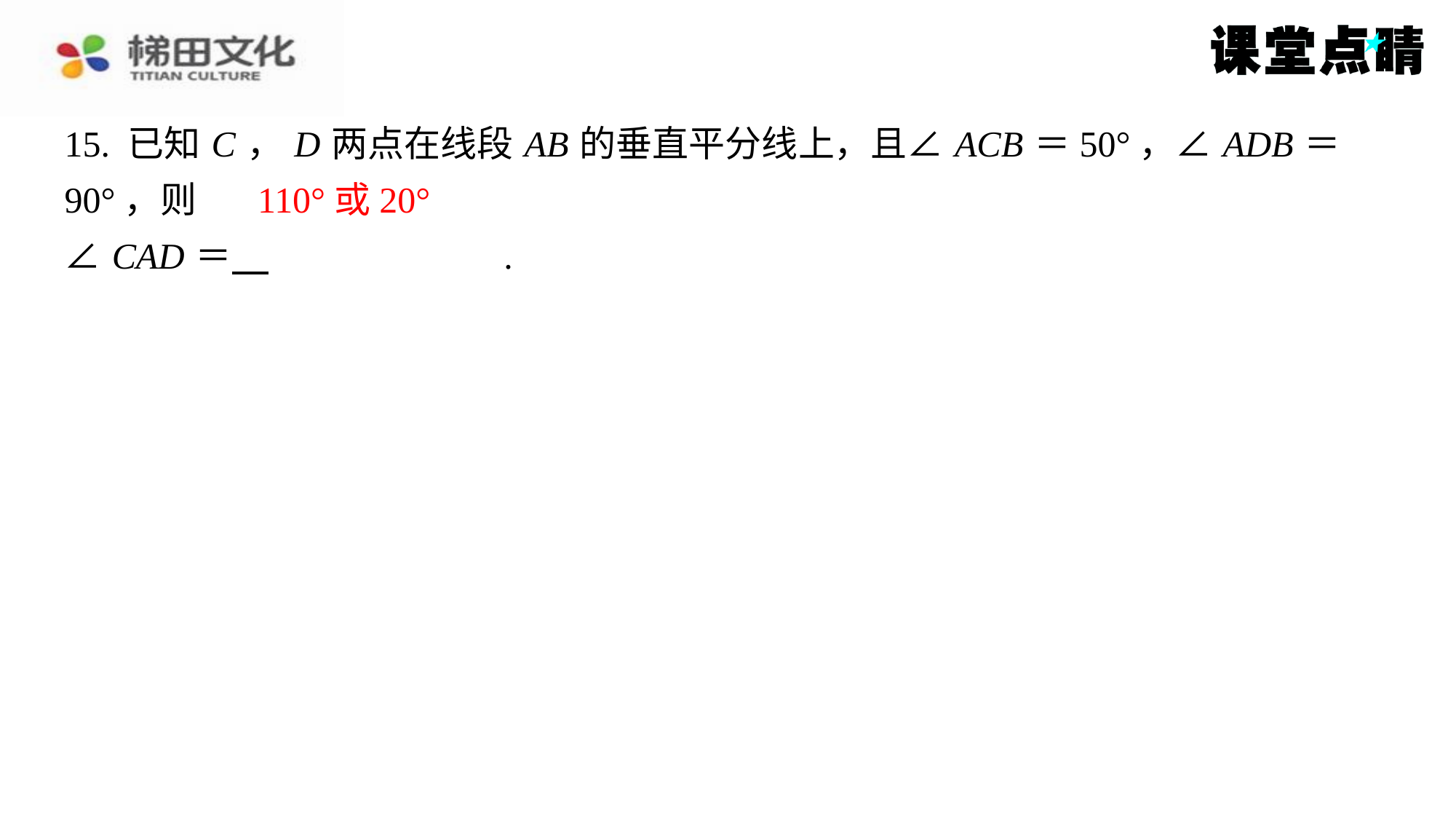

15. 已知 C ， D 两点在线段 AB 的垂直平分线上，且∠ ACB ＝50°，∠ ADB ＝90°，则
∠ CAD ＝ 　110°或20°　.
110°或20°